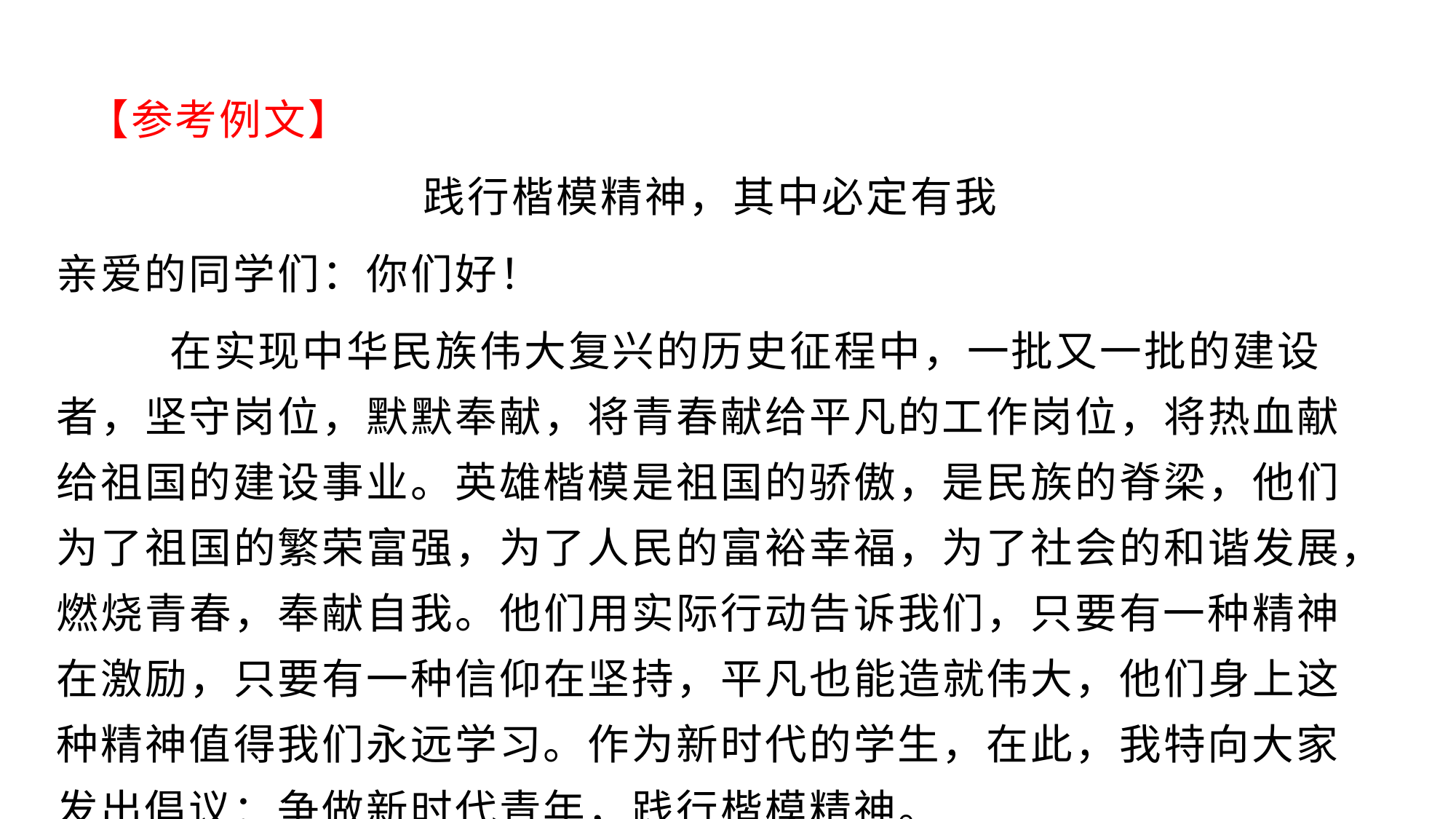

【参考例文】
 践行楷模精神，其中必定有我
亲爱的同学们：你们好！
         在实现中华民族伟大复兴的历史征程中，一批又一批的建设者，坚守岗位，默默奉献，将青春献给平凡的工作岗位，将热血献给祖国的建设事业。英雄楷模是祖国的骄傲，是民族的脊梁，他们为了祖国的繁荣富强，为了人民的富裕幸福，为了社会的和谐发展，燃烧青春，奉献自我。他们用实际行动告诉我们，只要有一种精神在激励，只要有一种信仰在坚持，平凡也能造就伟大，他们身上这种精神值得我们永远学习。作为新时代的学生，在此，我特向大家发出倡议：争做新时代青年，践行楷模精神。